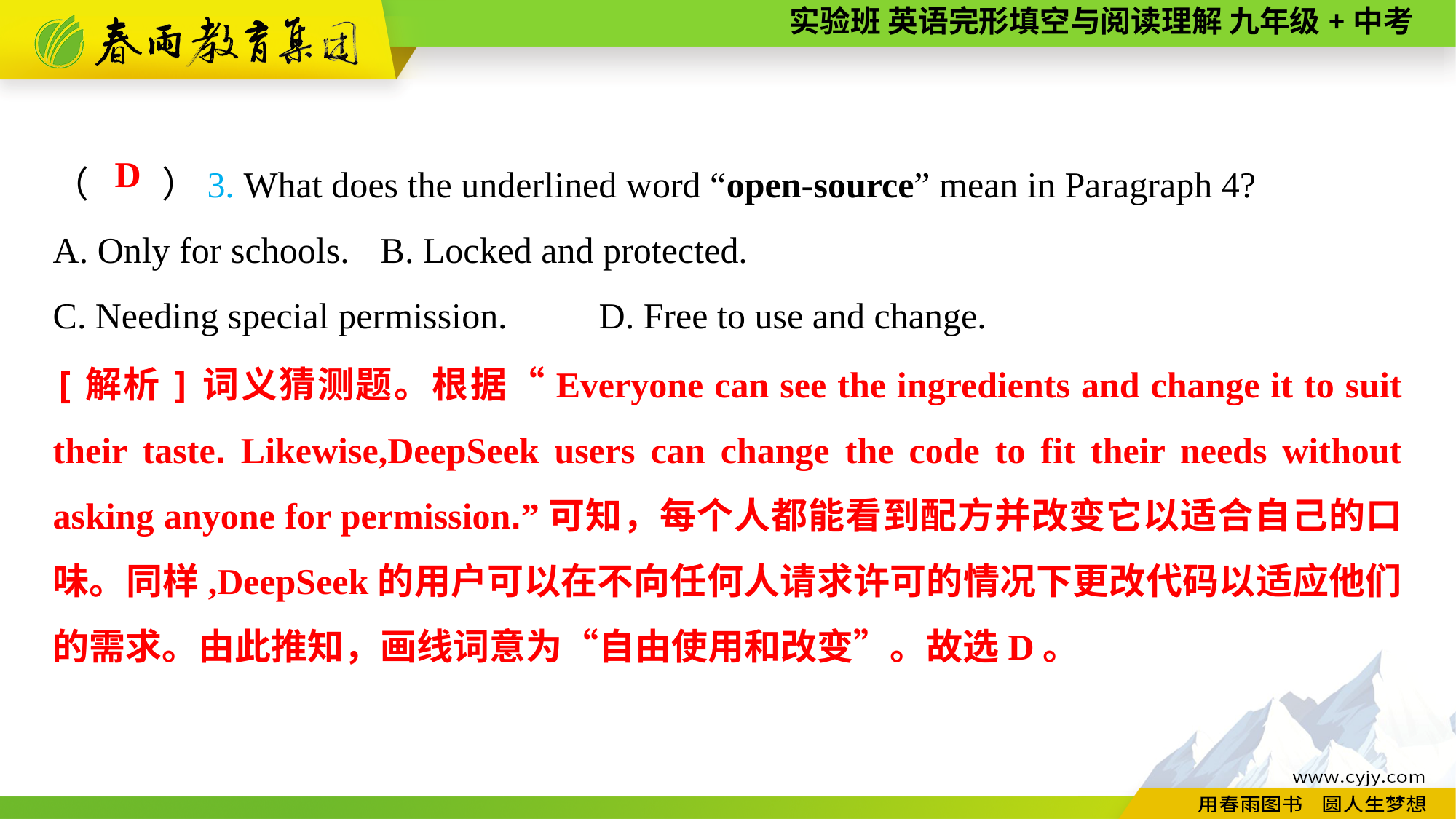

（　　）3. What does the underlined word “open-source” mean in Paragraph 4?
A. Only for schools.	B. Locked and protected.
C. Needing special permission.	D. Free to use and change.
D
[解析]词义猜测题。根据“Everyone can see the ingredients and change it to suit their taste. Likewise,DeepSeek users can change the code to fit their needs without asking anyone for permission.”可知，每个人都能看到配方并改变它以适合自己的口味。同样,DeepSeek的用户可以在不向任何人请求许可的情况下更改代码以适应他们的需求。由此推知，画线词意为“自由使用和改变”。故选D。